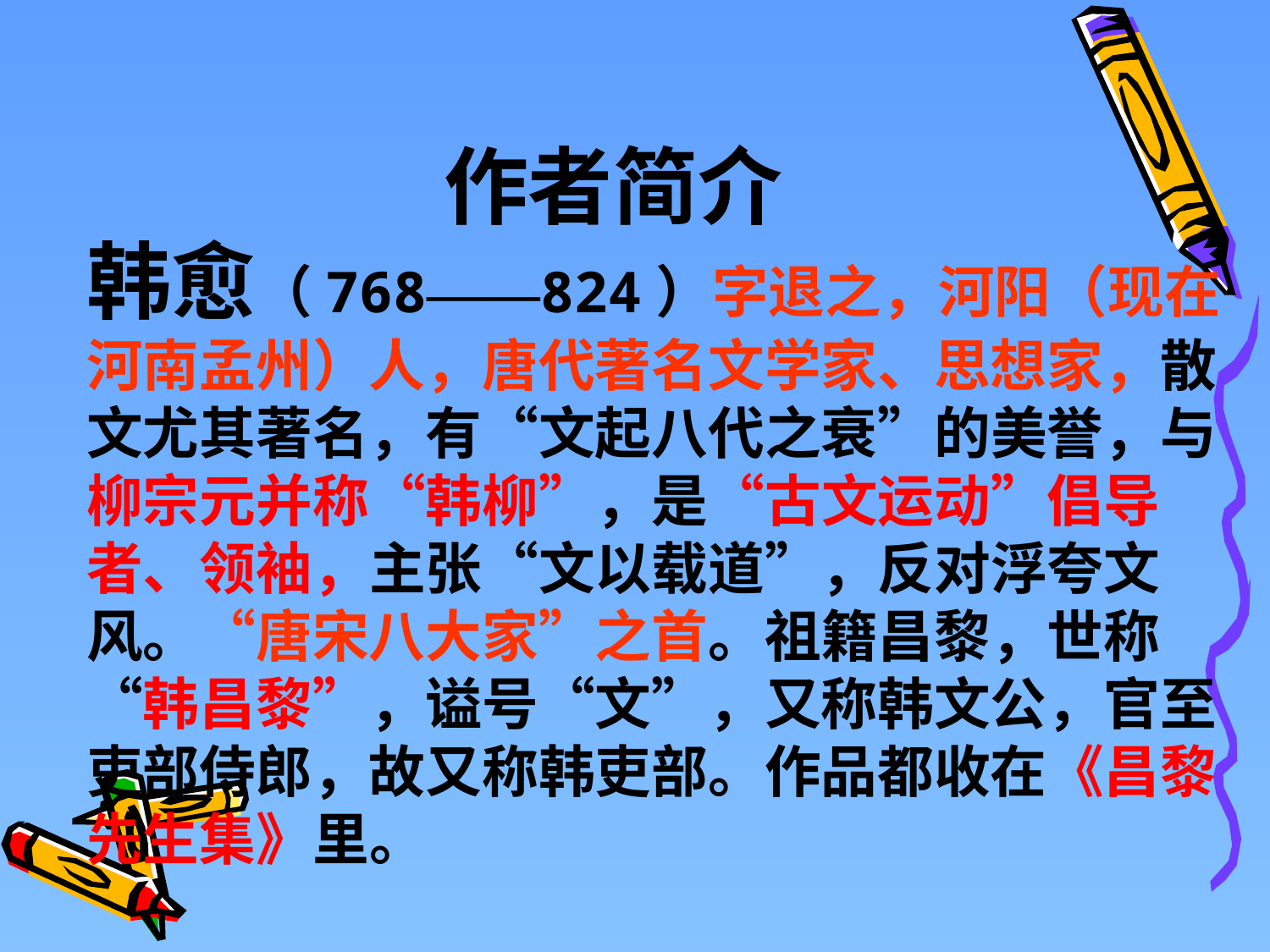

作者简介
韩愈（768——824）字退之，河阳（现在河南孟州）人，唐代著名文学家、思想家，散文尤其著名，有“文起八代之衰”的美誉，与柳宗元并称“韩柳”，是“古文运动”倡导者、领袖，主张“文以载道”，反对浮夸文风。“唐宋八大家”之首。祖籍昌黎，世称“韩昌黎”，谥号“文”，又称韩文公，官至吏部侍郎，故又称韩吏部。作品都收在《昌黎先生集》里。